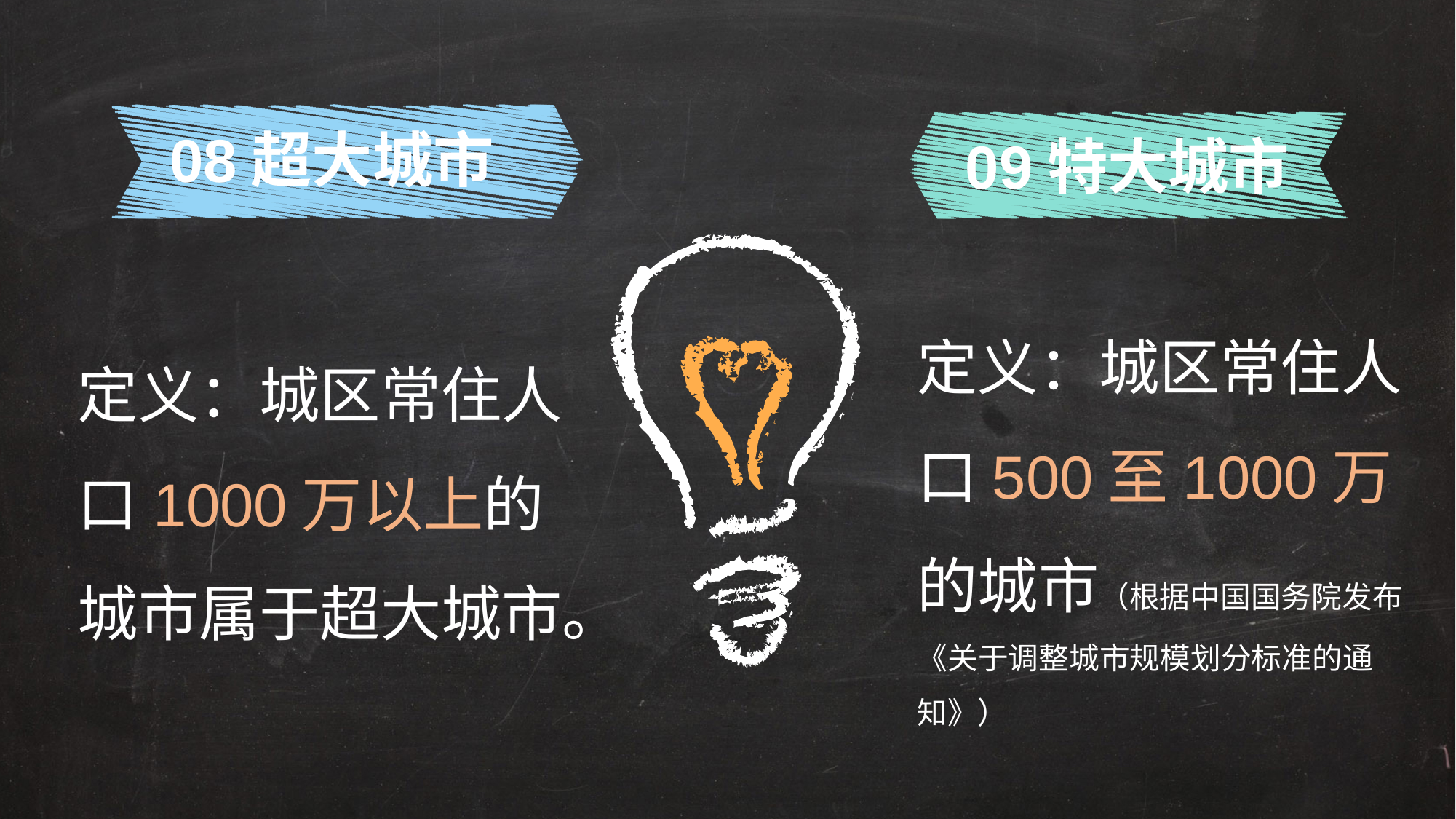

08超大城市

09特大城市

定义：城区常住人口500至1000万的城市（根据中国国务院发布《关于调整城市规模划分标准的通知》）
定义：城区常住人口1000万以上的城市属于超大城市。